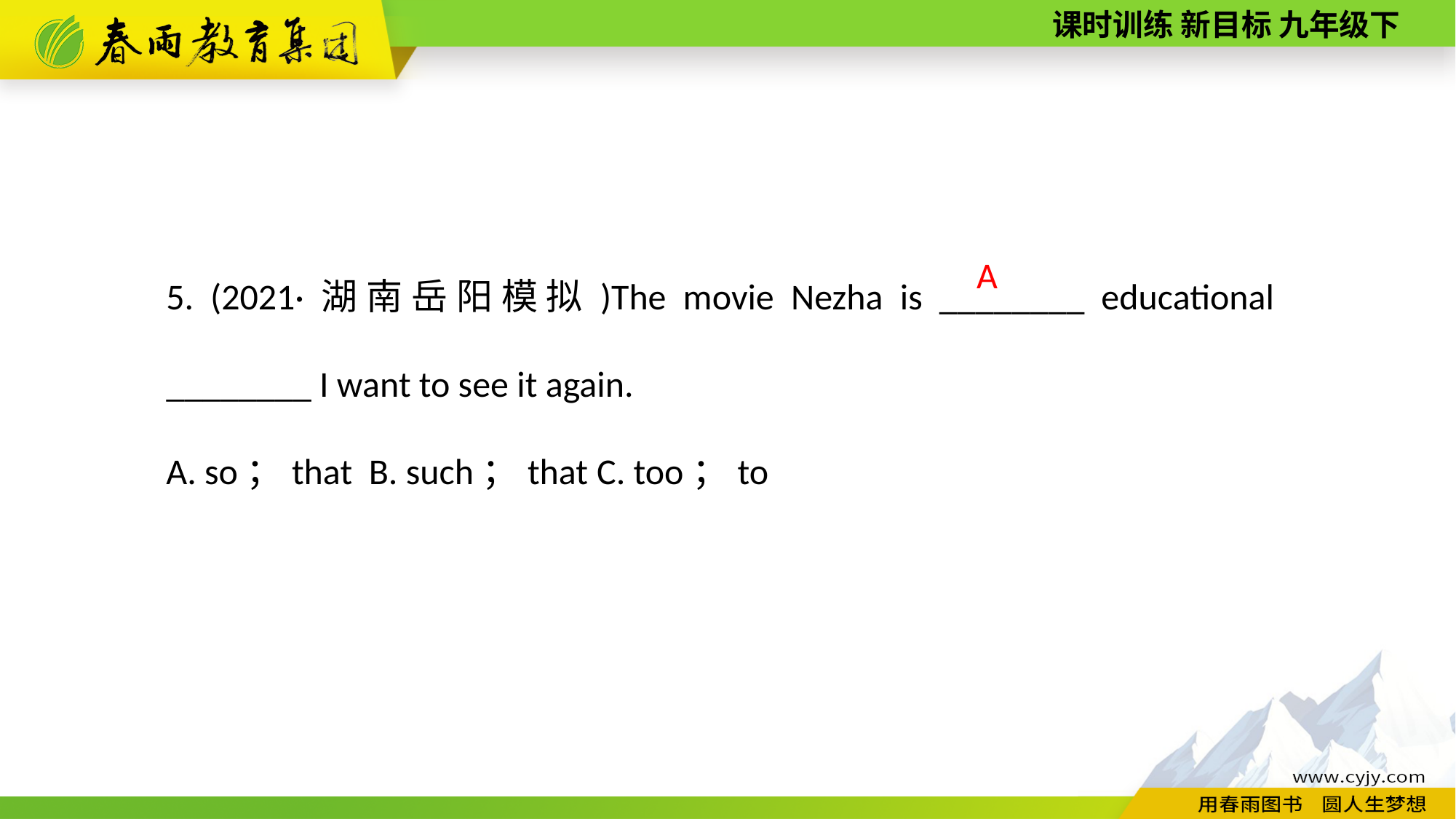

5. (2021·湖南岳阳模拟)The movie Nezha is ________ educational ________ I want to see it again.
A. so；that  B. such；that  C. too；to
 A